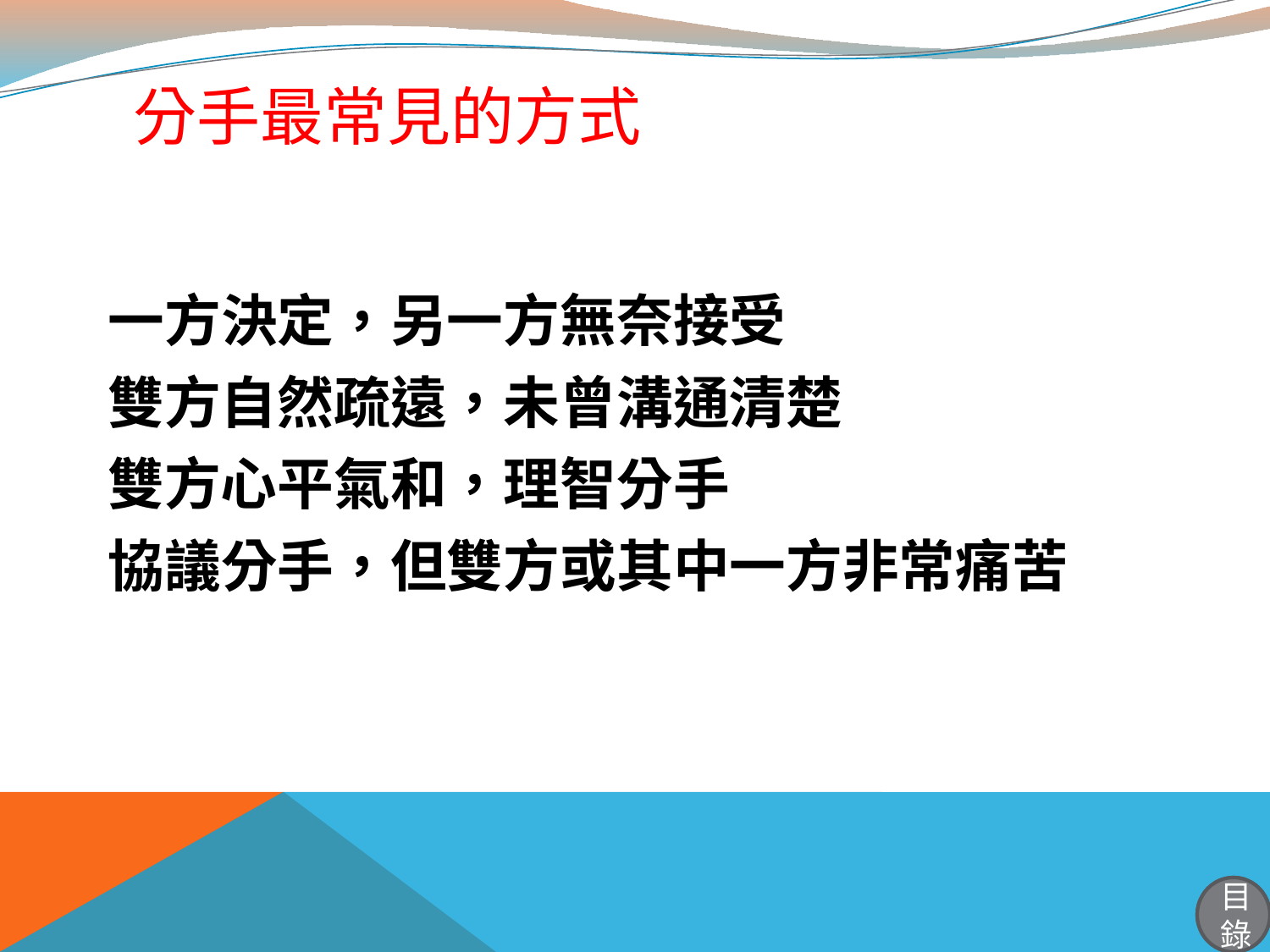

# 分手最常見的方式
一方決定，另一方無奈接受
雙方自然疏遠，未曾溝通清楚
雙方心平氣和，理智分手
協議分手，但雙方或其中一方非常痛苦